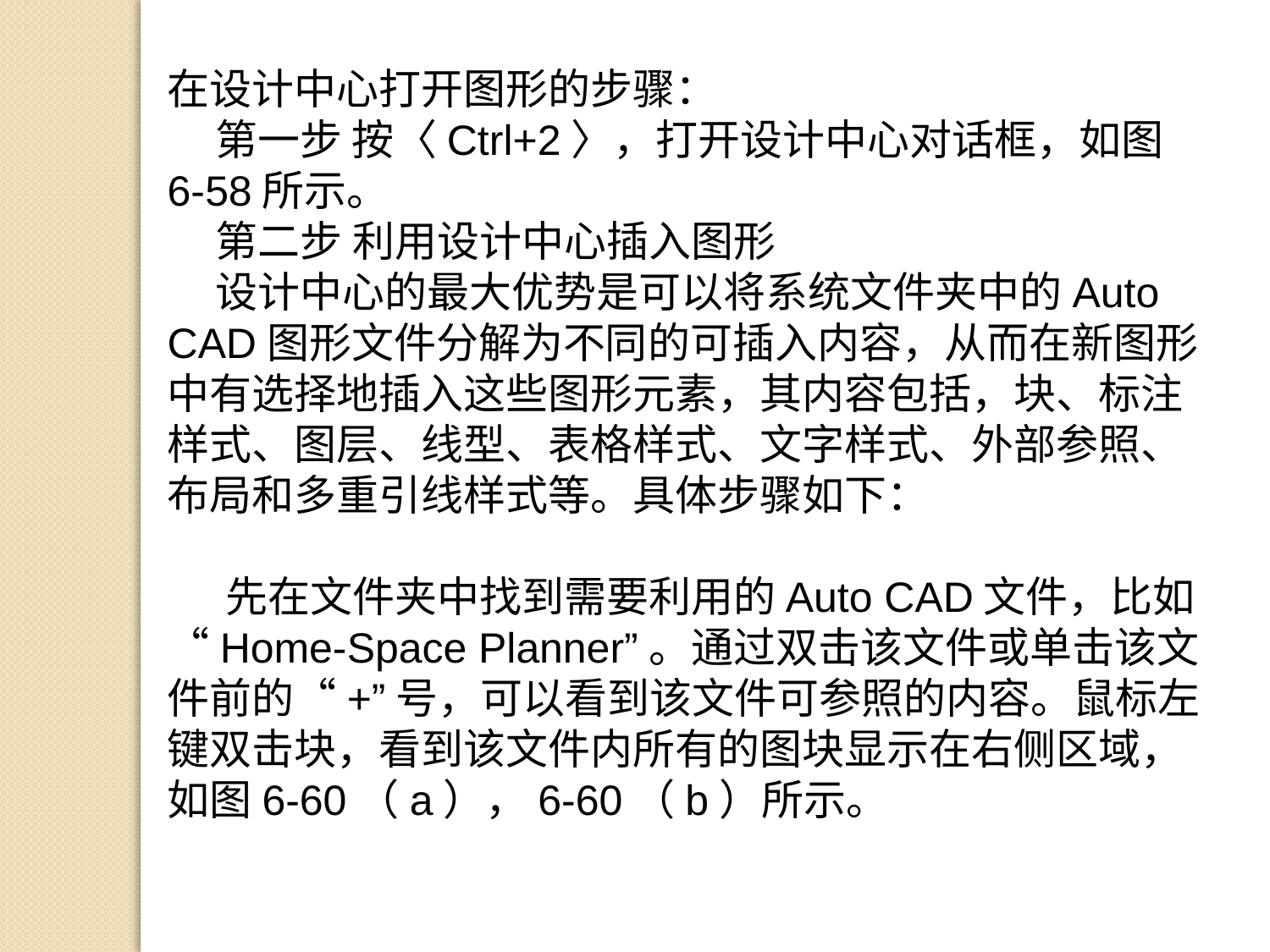

在设计中心打开图形的步骤：
    第一步 按〈Ctrl+2〉，打开设计中心对话框，如图6-58所示。
    第二步 利用设计中心插入图形
    设计中心的最大优势是可以将系统文件夹中的Auto CAD图形文件分解为不同的可插入内容，从而在新图形中有选择地插入这些图形元素，其内容包括，块、标注样式、图层、线型、表格样式、文字样式、外部参照、布局和多重引线样式等。具体步骤如下：

     先在文件夹中找到需要利用的Auto CAD文件，比如“Home-Space Planner”。通过双击该文件或单击该文件前的“+”号，可以看到该文件可参照的内容。鼠标左键双击块，看到该文件内所有的图块显示在右侧区域，如图6-60（a），6-60（b）所示。